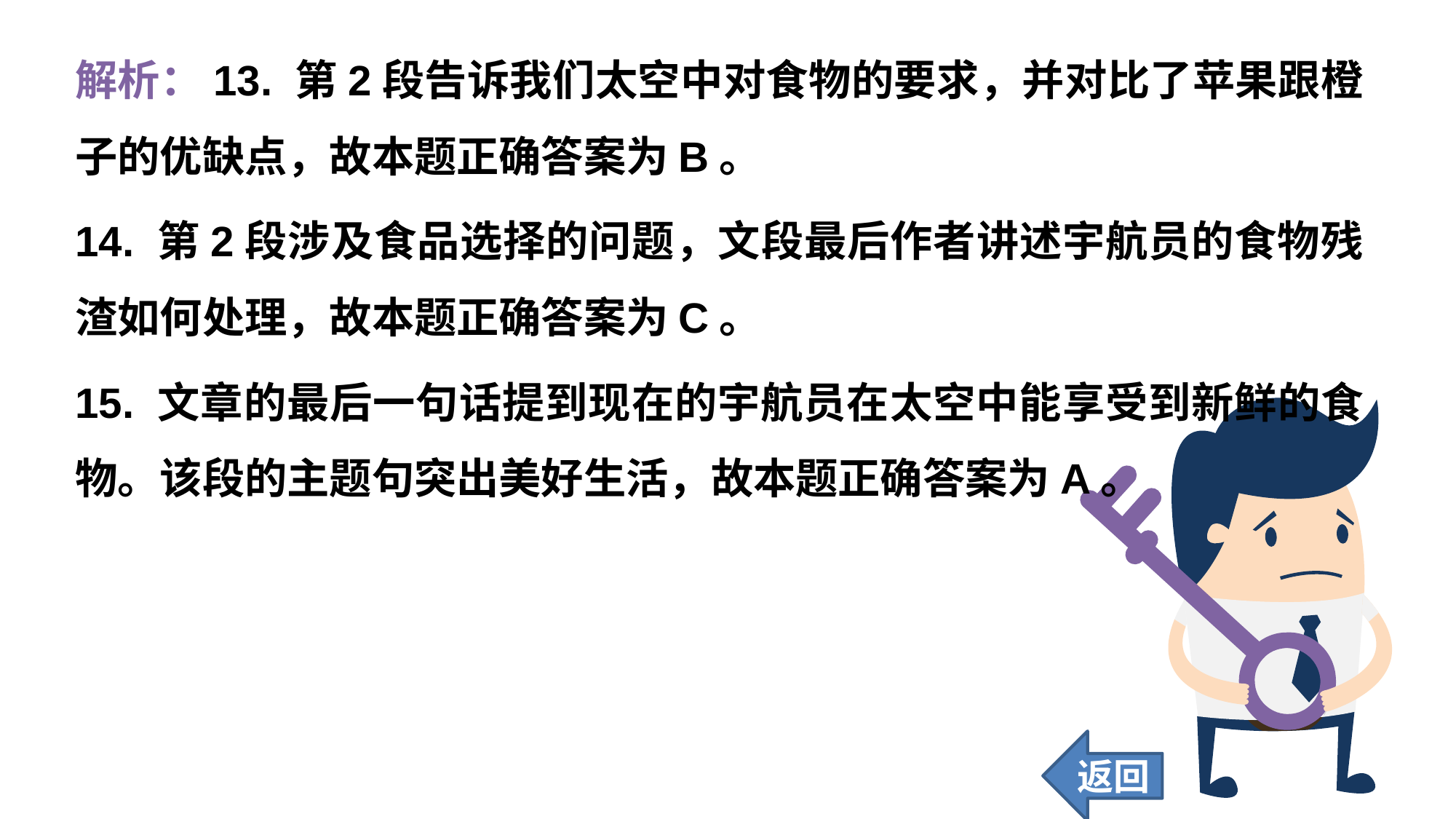

解析：13. 第2段告诉我们太空中对食物的要求，并对比了苹果跟橙子的优缺点，故本题正确答案为B。
14. 第2段涉及食品选择的问题，文段最后作者讲述宇航员的食物残渣如何处理，故本题正确答案为C。
15. 文章的最后一句话提到现在的宇航员在太空中能享受到新鲜的食物。该段的主题句突出美好生活，故本题正确答案为A。

返回
85